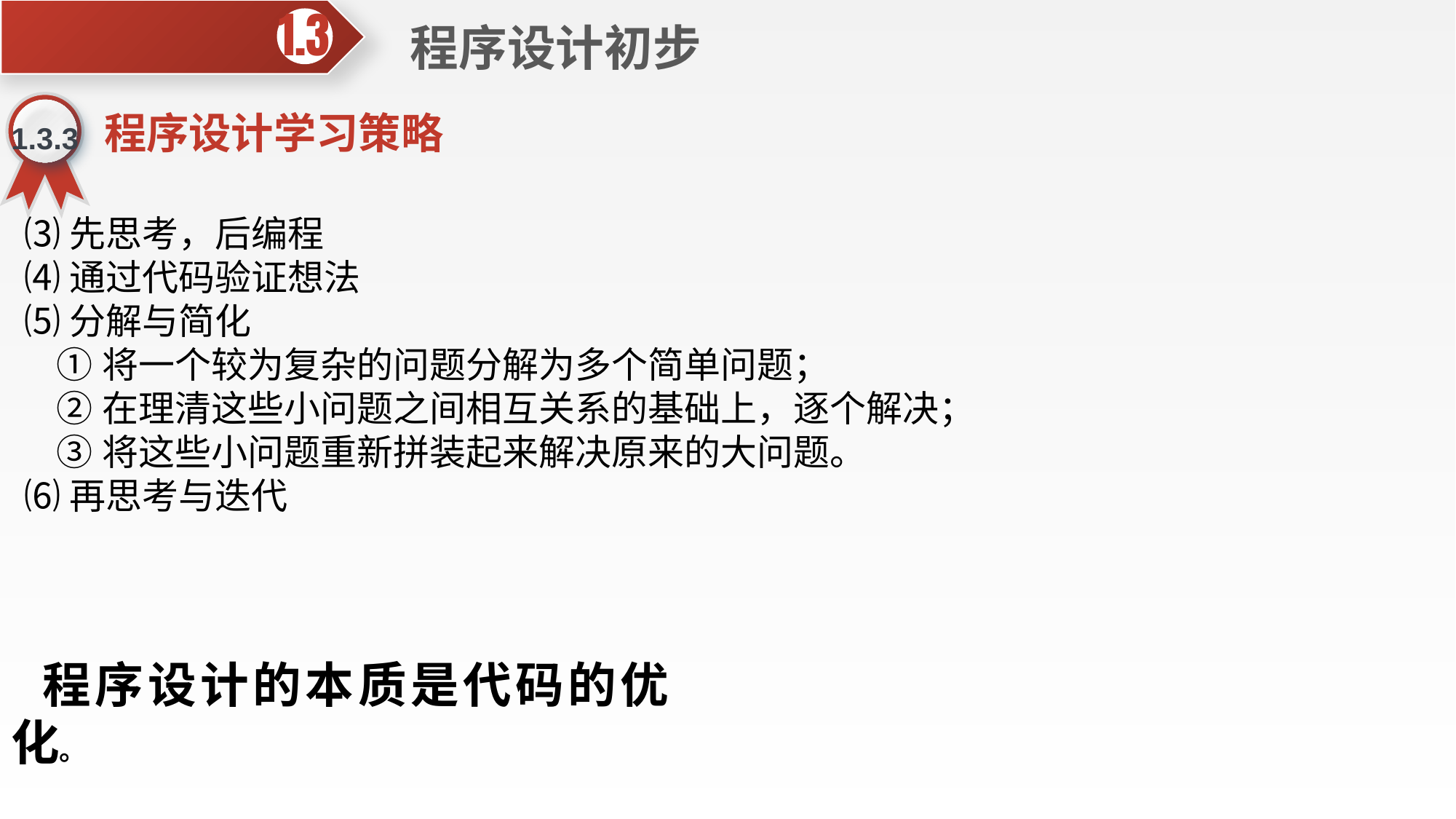

程序设计初步

1.3
程序设计学习策略

1.3.3
⑶先思考，后编程
⑷通过代码验证想法
⑸分解与简化
    ①将一个较为复杂的问题分解为多个简单问题；
    ②在理清这些小问题之间相互关系的基础上，逐个解决；
    ③将这些小问题重新拼装起来解决原来的大问题。
⑹再思考与迭代

程序设计的本质是代码的优化。